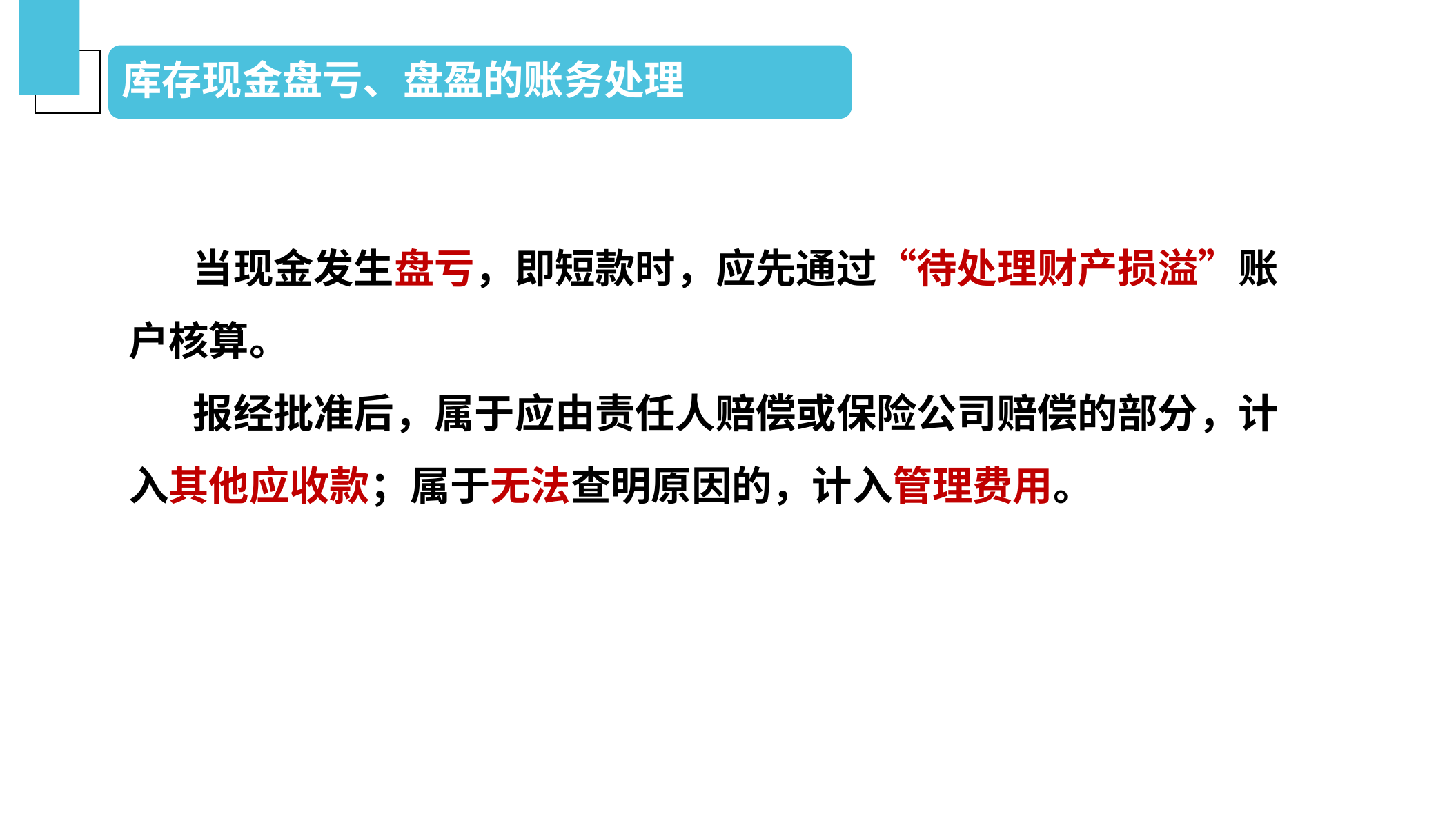

库存现金盘亏、盘盈的账务处理
      当现金发生盘亏，即短款时，应先通过“待处理财产损溢”账户核算。
      报经批准后，属于应由责任人赔偿或保险公司赔偿的部分，计入其他应收款；属于无法查明原因的，计入管理费用。